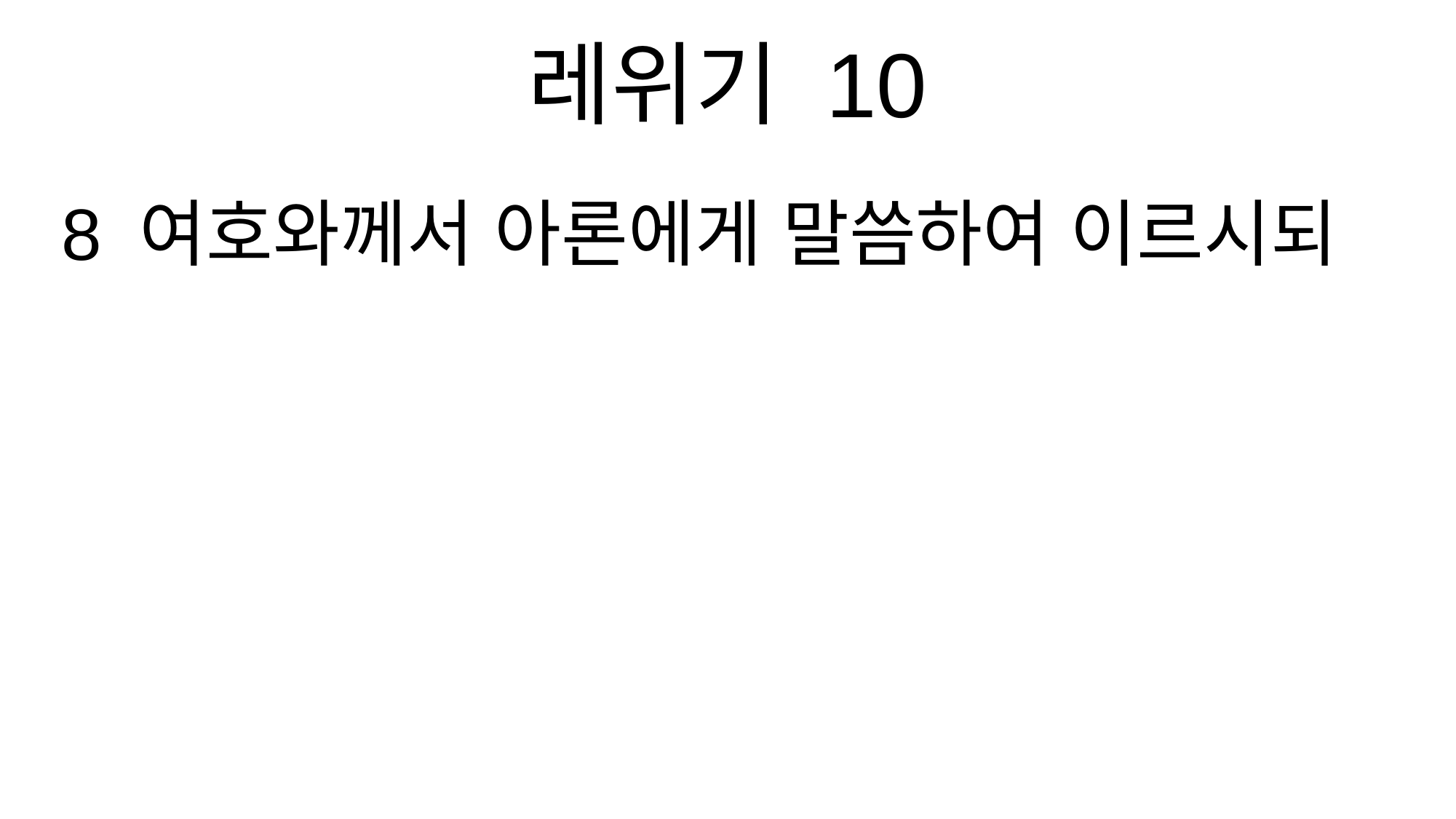

레위기 10
8 여호와께서 아론에게 말씀하여 이르시되